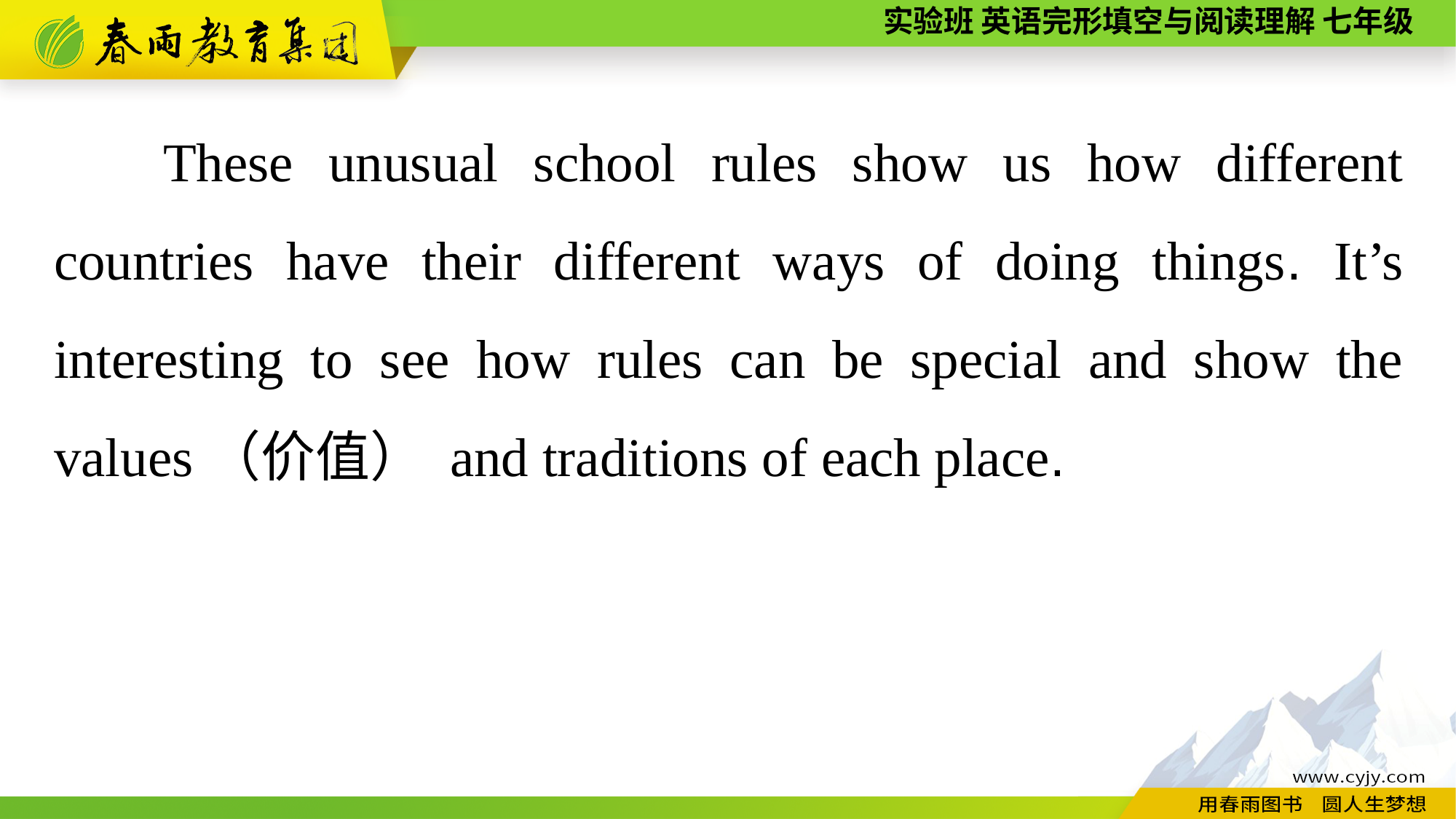

These unusual school rules show us how different countries have their different ways of doing things. It’s interesting to see how rules can be special and show the values（价值） and traditions of each place.